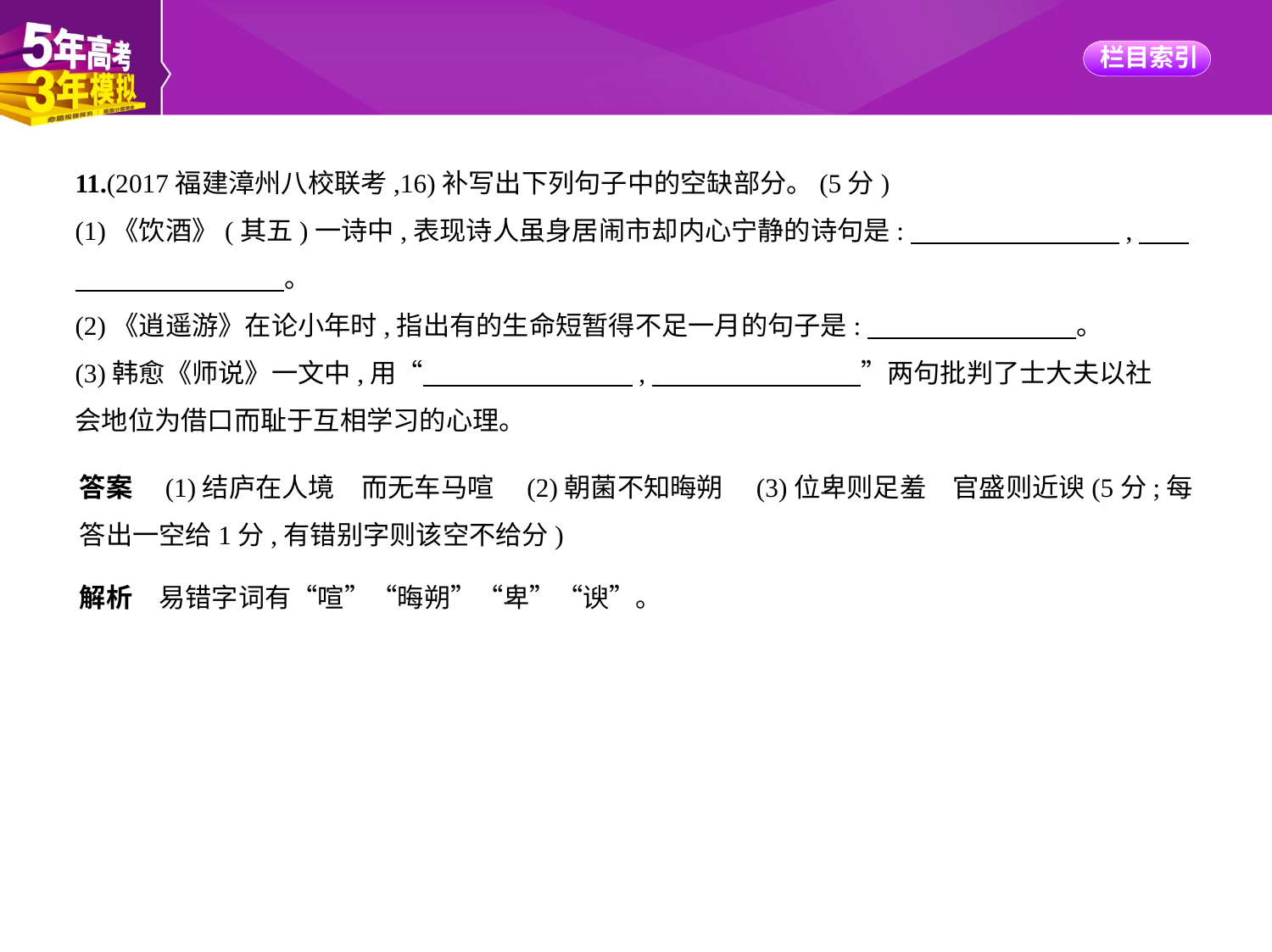

11.(2017福建漳州八校联考,16)补写出下列句子中的空缺部分。(5分)
(1)《饮酒》(其五)一诗中,表现诗人虽身居闹市却内心宁静的诗句是:　　　　　　　    ,　    
　　　　　　　    。
(2)《逍遥游》在论小年时,指出有的生命短暂得不足一月的句子是:　　　　　　　    。
(3)韩愈《师说》一文中,用“　　　　　　　    ,　　　　　　　    ”两句批判了士大夫以社
会地位为借口而耻于互相学习的心理。
答案　(1)结庐在人境　而无车马喧　(2)朝菌不知晦朔　(3)位卑则足羞　官盛则近谀(5分;每
答出一空给1分,有错别字则该空不给分)
解析　易错字词有“喧”“晦朔”“卑”“谀”。